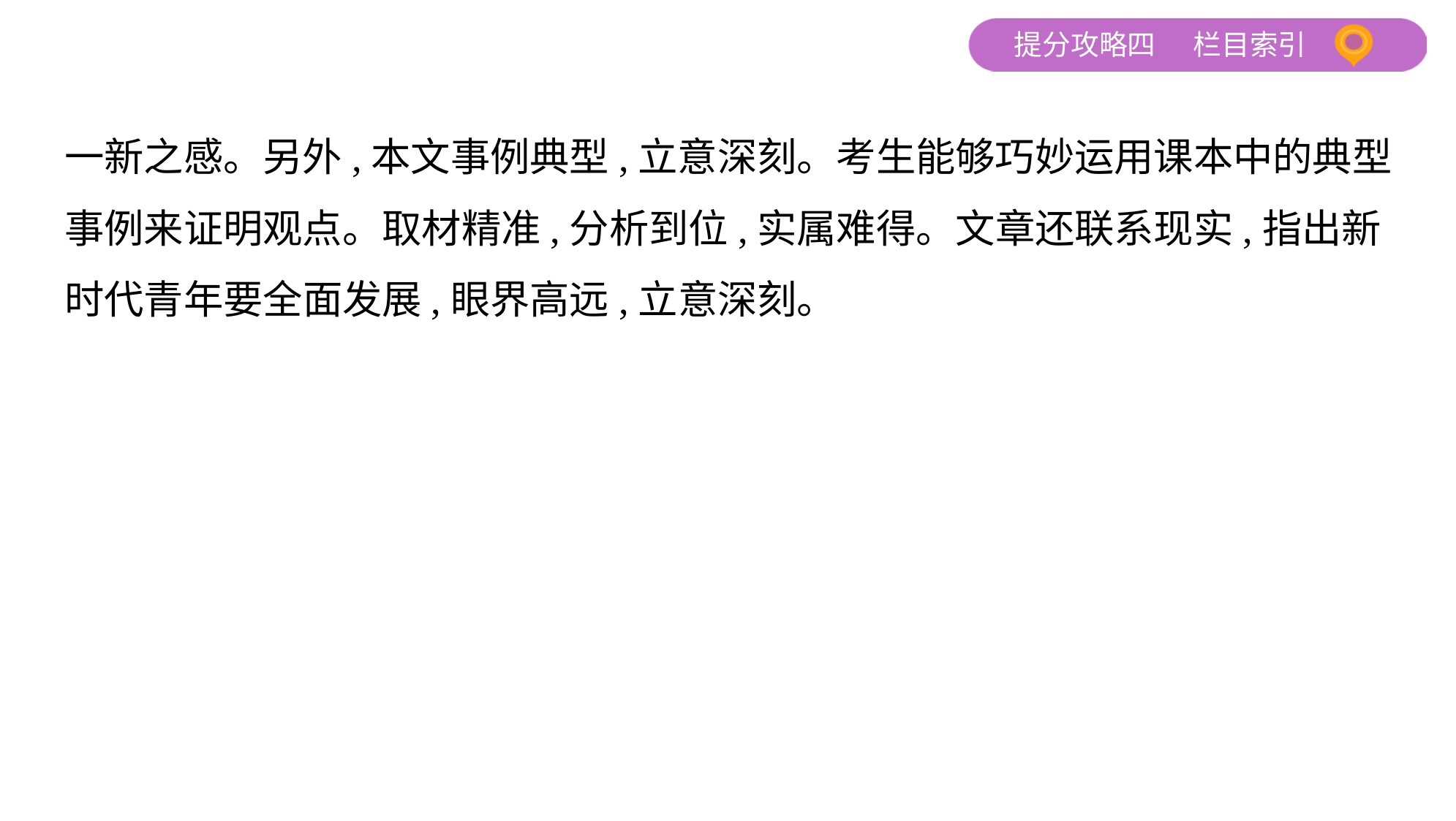

一新之感。另外,本文事例典型,立意深刻。考生能够巧妙运用课本中的典型
事例来证明观点。取材精准,分析到位,实属难得。文章还联系现实,指出新
时代青年要全面发展,眼界高远,立意深刻。